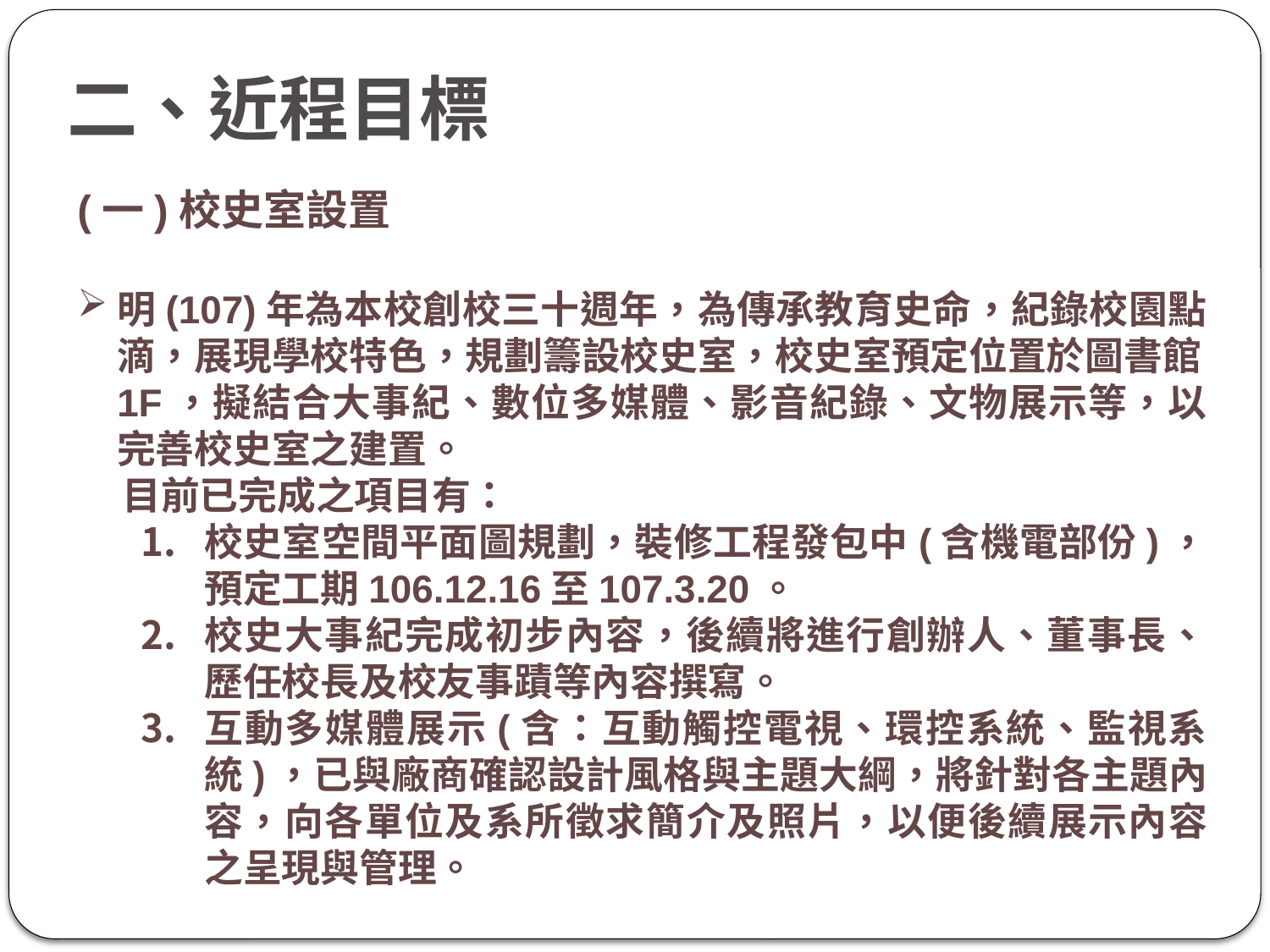

# 二、近程目標
(一)校史室設置

明(107)年為本校創校三十週年，為傳承教育史命，紀錄校園點滴，展現學校特色，規劃籌設校史室，校史室預定位置於圖書館1F，擬結合大事紀、數位多媒體、影音紀錄、文物展示等，以完善校史室之建置。
    目前已完成之項目有：
校史室空間平面圖規劃，裝修工程發包中(含機電部份)，預定工期106.12.16至107.3.20。
校史大事紀完成初步內容，後續將進行創辦人、董事長、歷任校長及校友事蹟等內容撰寫。
互動多媒體展示(含：互動觸控電視、環控系統、監視系統)，已與廠商確認設計風格與主題大綱，將針對各主題內容，向各單位及系所徵求簡介及照片，以便後續展示內容之呈現與管理。